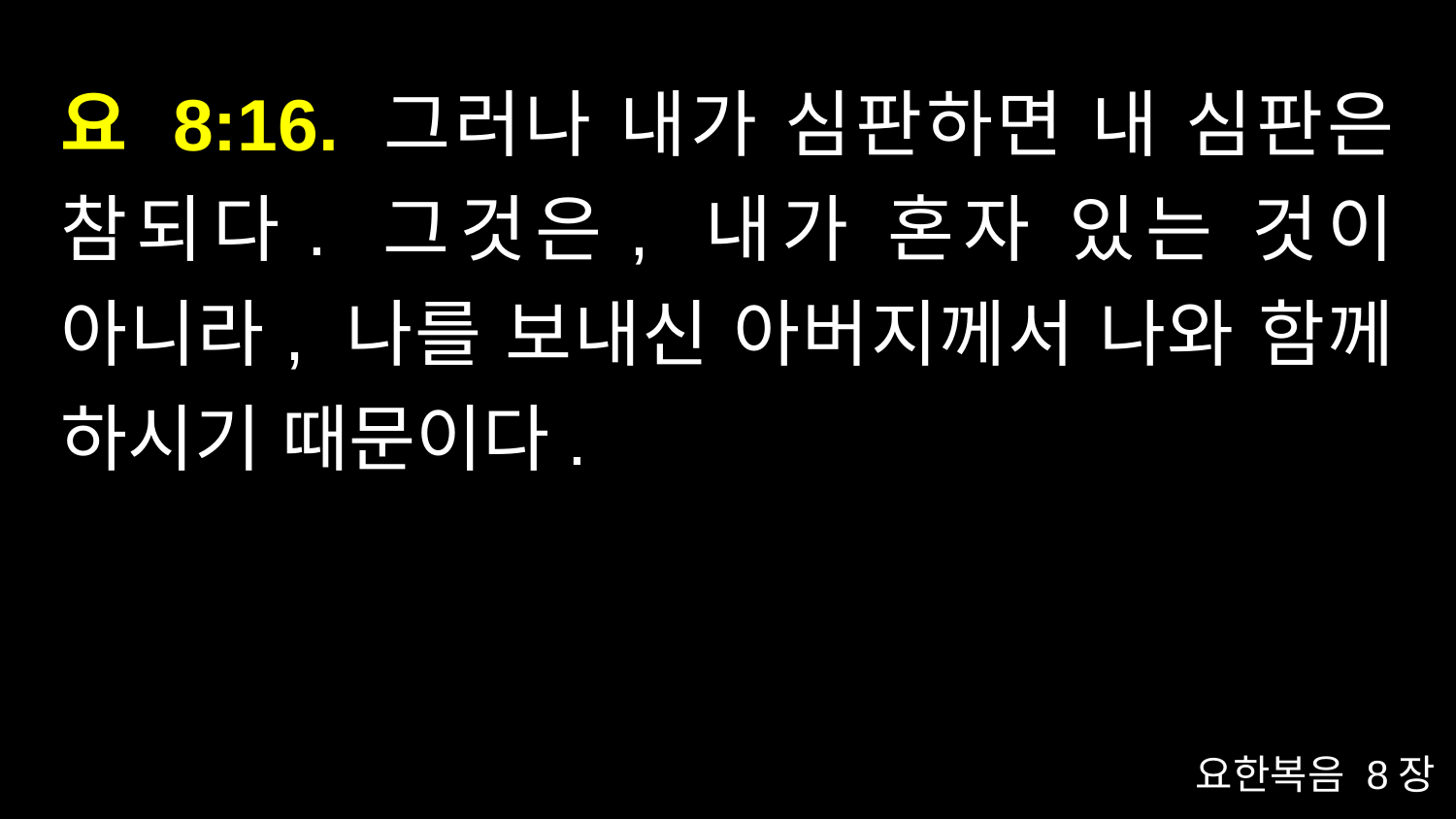

# 요 8:16. 그러나 내가 심판하면 내 심판은 참되다. 그것은, 내가 혼자 있는 것이 아니라, 나를 보내신 아버지께서 나와 함께 하시기 때문이다.
요한복음 8장